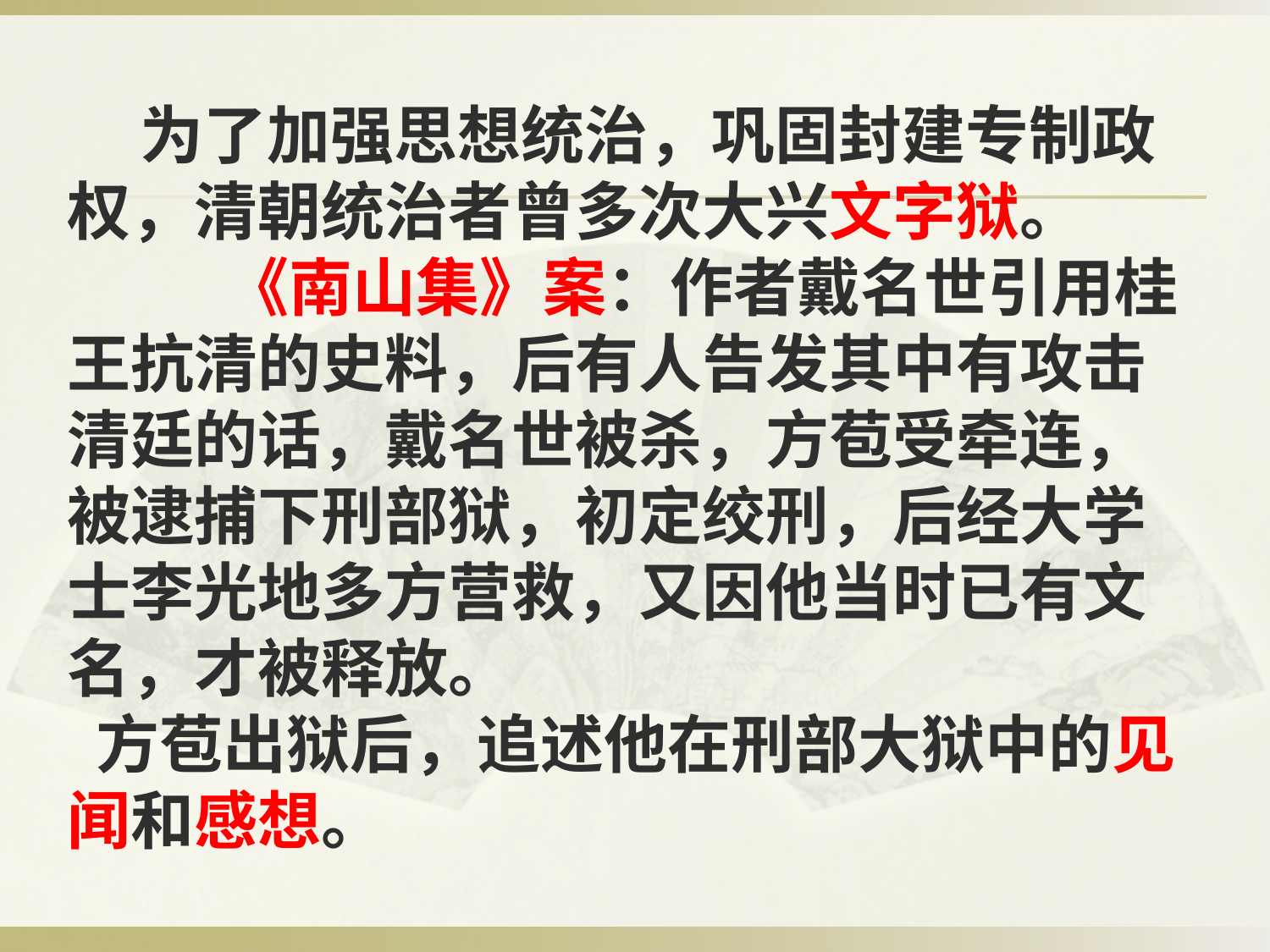

# 为了加强思想统治，巩固封建专制政权，清朝统治者曾多次大兴文字狱。                   《南山集》案：作者戴名世引用桂王抗清的史料，后有人告发其中有攻击清廷的话，戴名世被杀，方苞受牵连，被逮捕下刑部狱，初定绞刑，后经大学士李光地多方营救，又因他当时已有文名，才被释放。 方苞出狱后，追述他在刑部大狱中的见闻和感想。